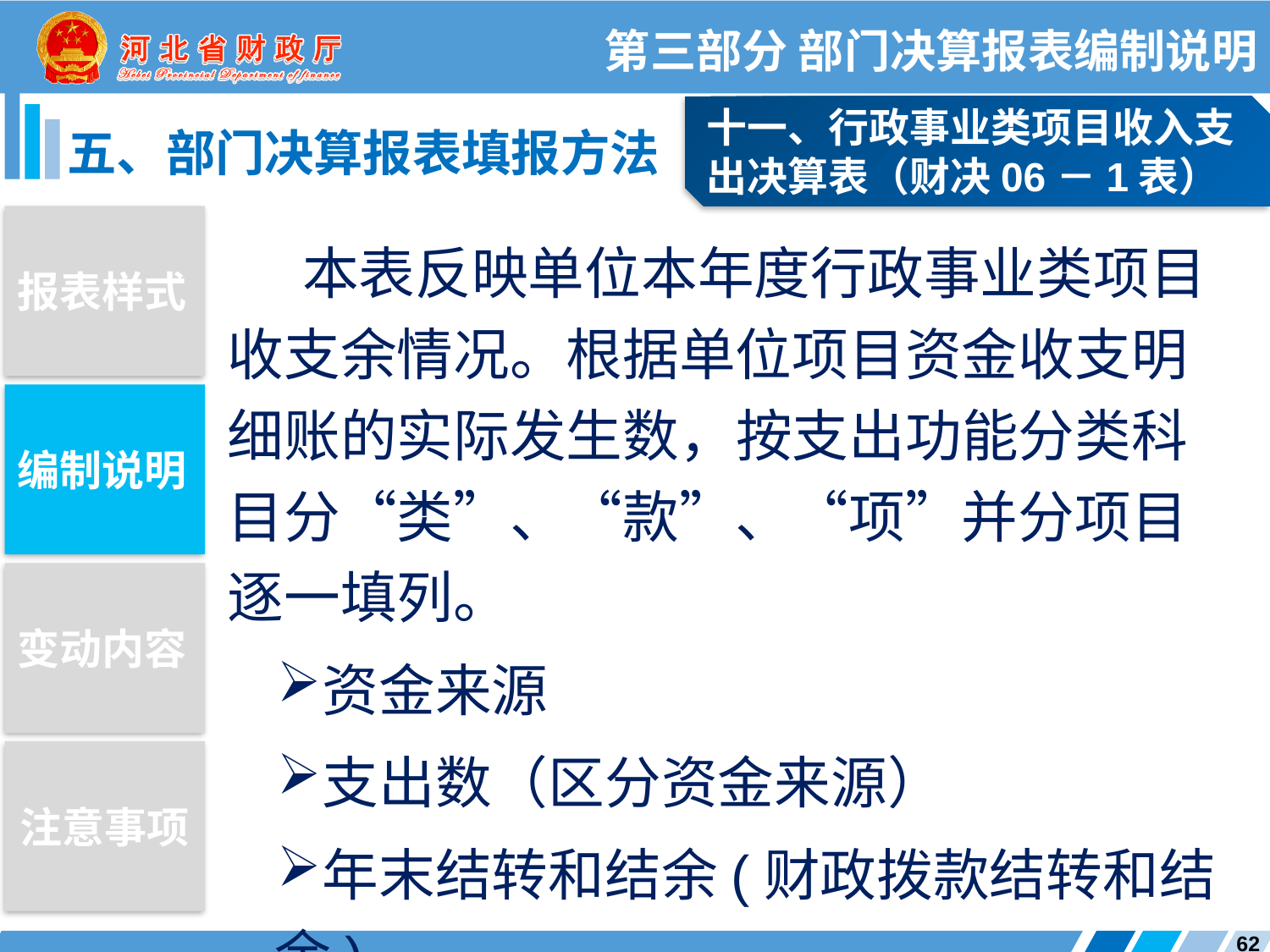

第三部分 部门决算报表编制说明
十一、行政事业类项目收入支出决算表（财决06－1表）
五、部门决算报表填报方法
报表样式
本表反映单位本年度行政事业类项目收支余情况。根据单位项目资金收支明细账的实际发生数，按支出功能分类科目分“类”、“款”、“项”并分项目逐一填列。
资金来源
支出数（区分资金来源）
年末结转和结余(财政拨款结转和结余)
编制说明
变动内容
注意事项
62